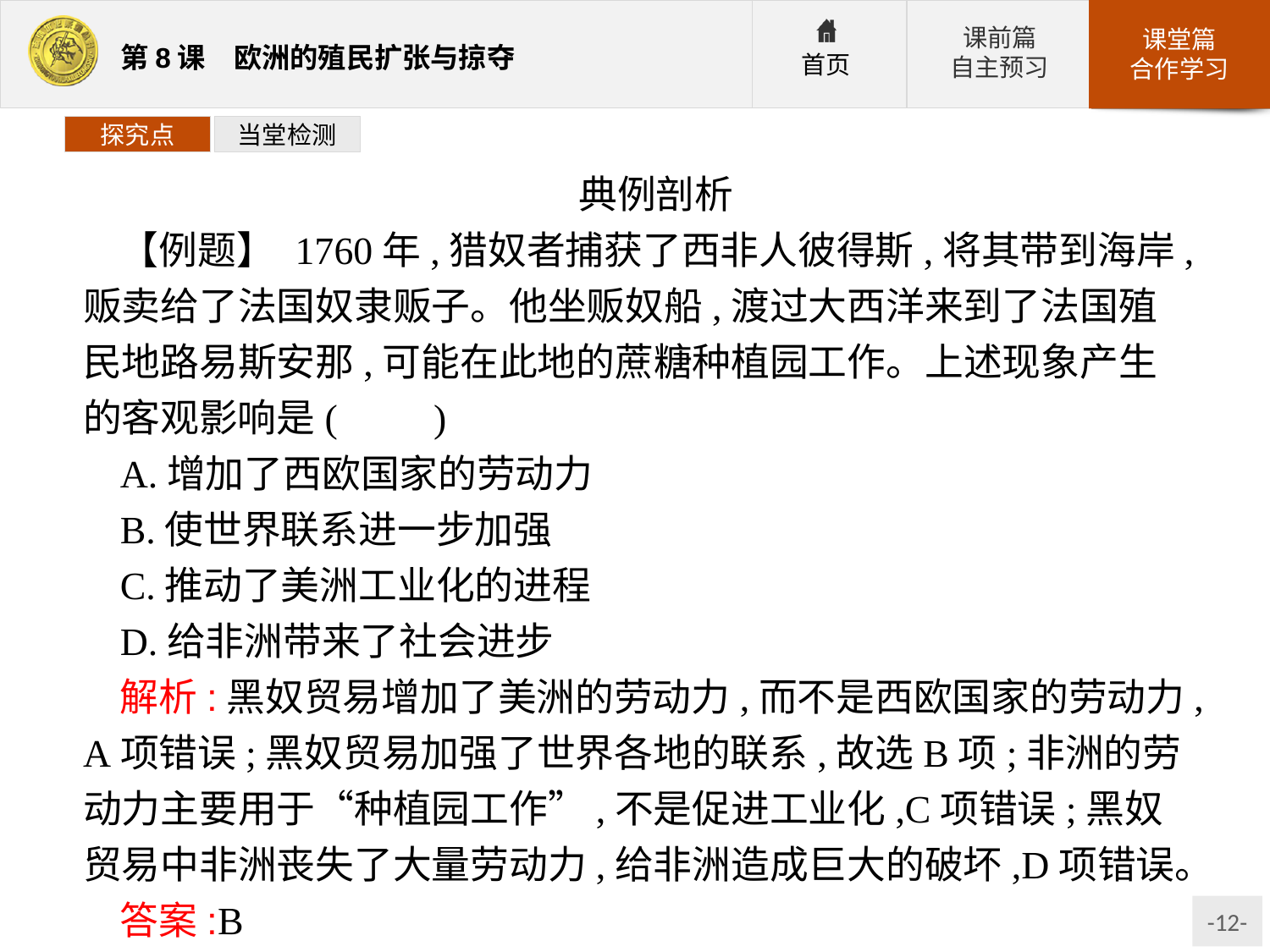

探究点
当堂检测
典例剖析
【例题】 1760年,猎奴者捕获了西非人彼得斯,将其带到海岸,贩卖给了法国奴隶贩子。他坐贩奴船,渡过大西洋来到了法国殖民地路易斯安那,可能在此地的蔗糖种植园工作。上述现象产生的客观影响是(　　)
A.增加了西欧国家的劳动力
B.使世界联系进一步加强
C.推动了美洲工业化的进程
D.给非洲带来了社会进步
解析:黑奴贸易增加了美洲的劳动力,而不是西欧国家的劳动力,A项错误;黑奴贸易加强了世界各地的联系,故选B项;非洲的劳动力主要用于“种植园工作”,不是促进工业化,C项错误;黑奴贸易中非洲丧失了大量劳动力,给非洲造成巨大的破坏,D项错误。
答案:B